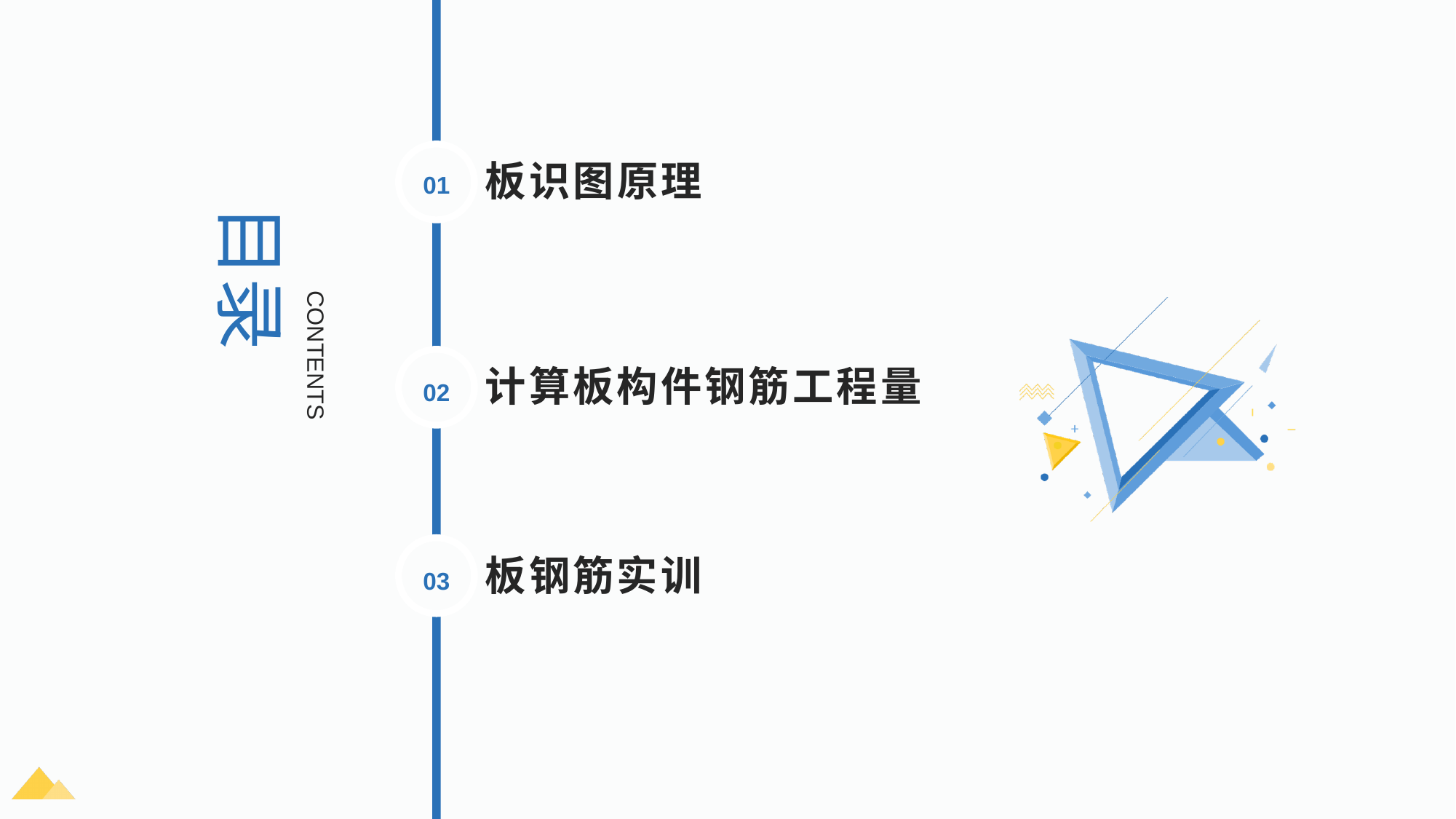

目录
01
板识图原理
CONTENTS
02
计算板构件钢筋工程量
03
板钢筋实训